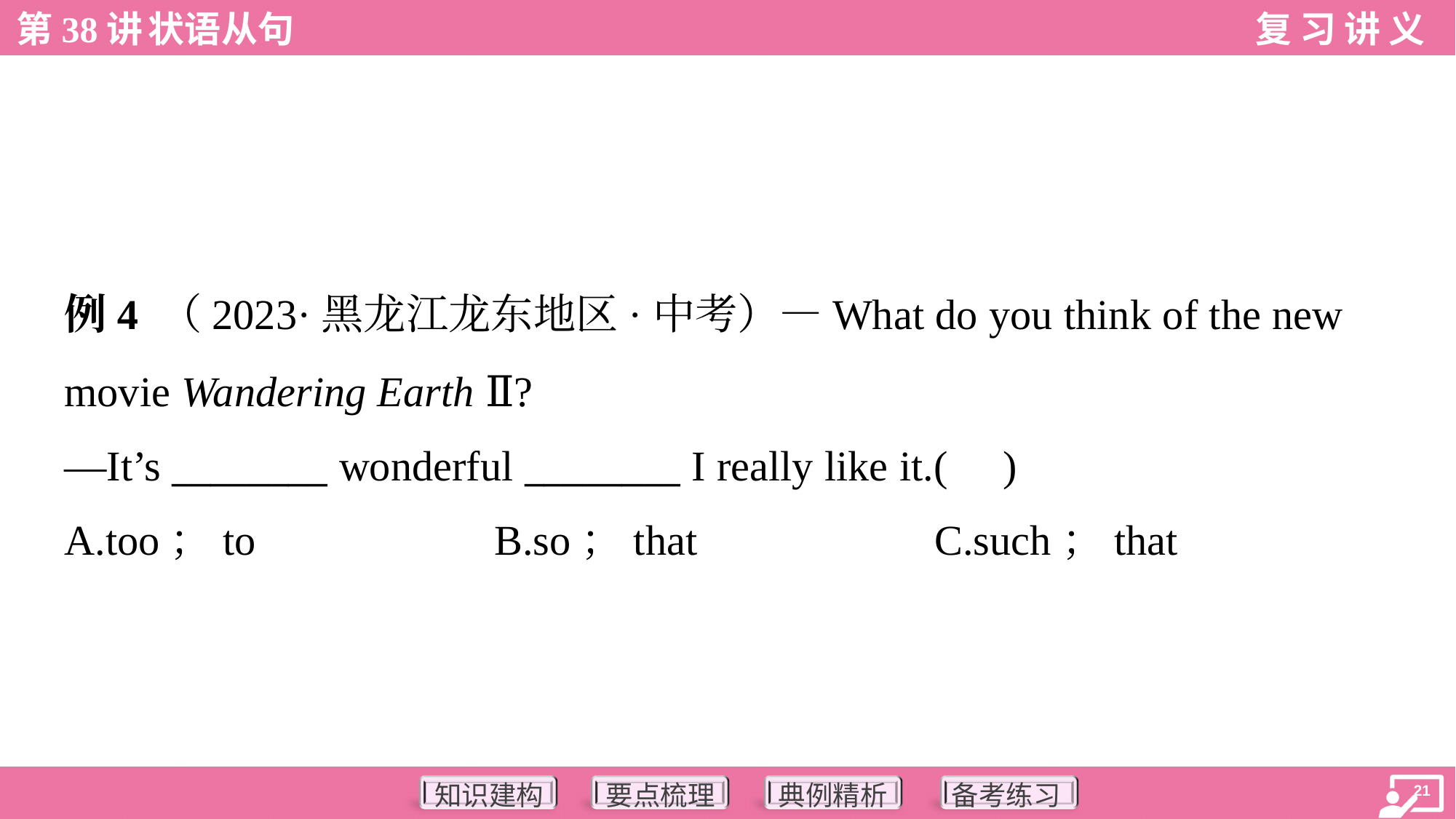

例4 （2023·黑龙江龙东地区·中考）—What do you think of the new
movie Wandering Earth Ⅱ?
—It’s ________ wonderful ________ I really like it.(     )
A.too；to	B.so；that	C.such；that